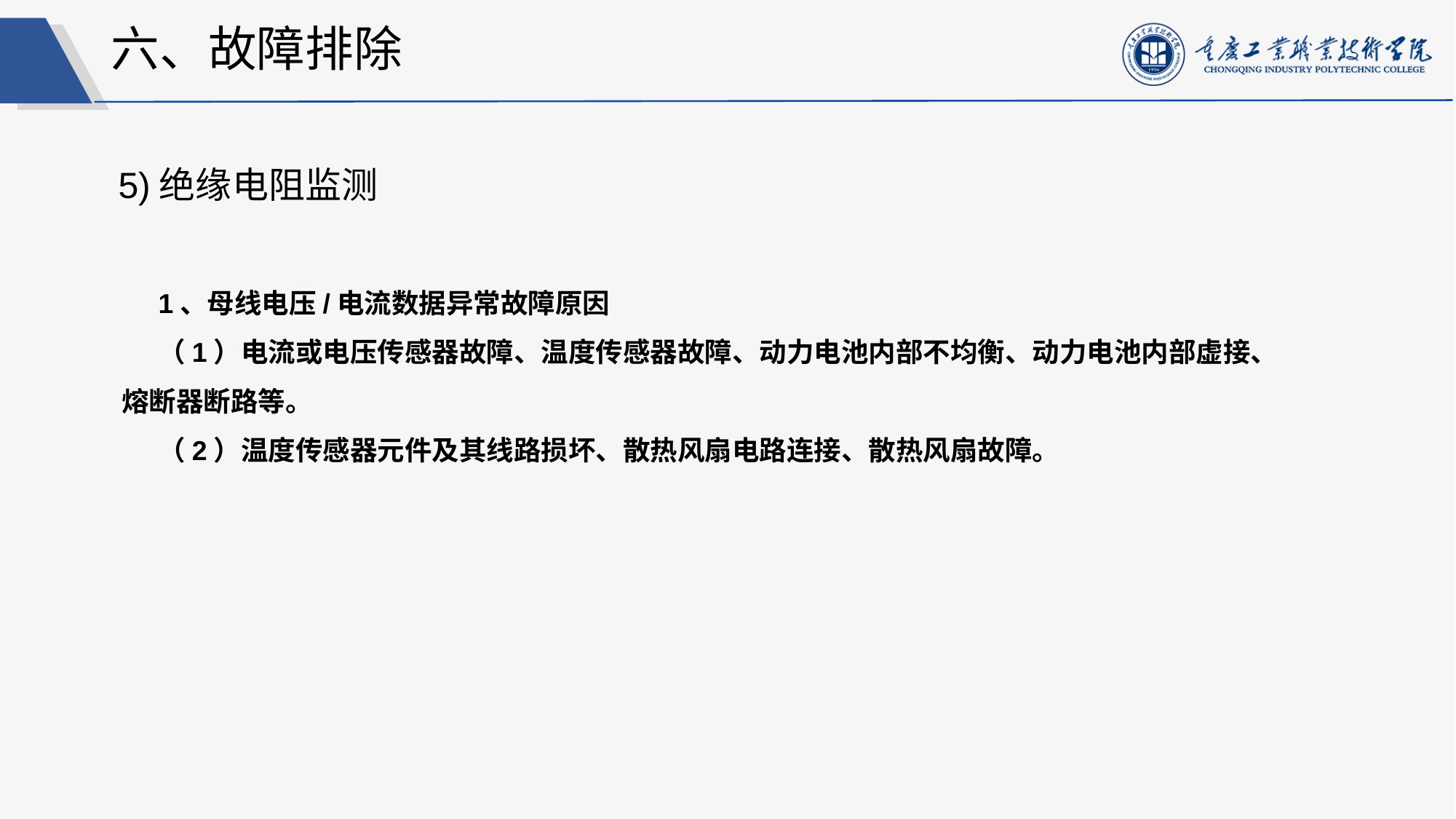

六、故障排除
5)绝缘电阻监测
1、母线电压/电流数据异常故障原因
（1）电流或电压传感器故障、温度传感器故障、动力电池内部不均衡、动力电池内部虚接、熔断器断路等。
（2）温度传感器元件及其线路损坏、散热风扇电路连接、散热风扇故障。